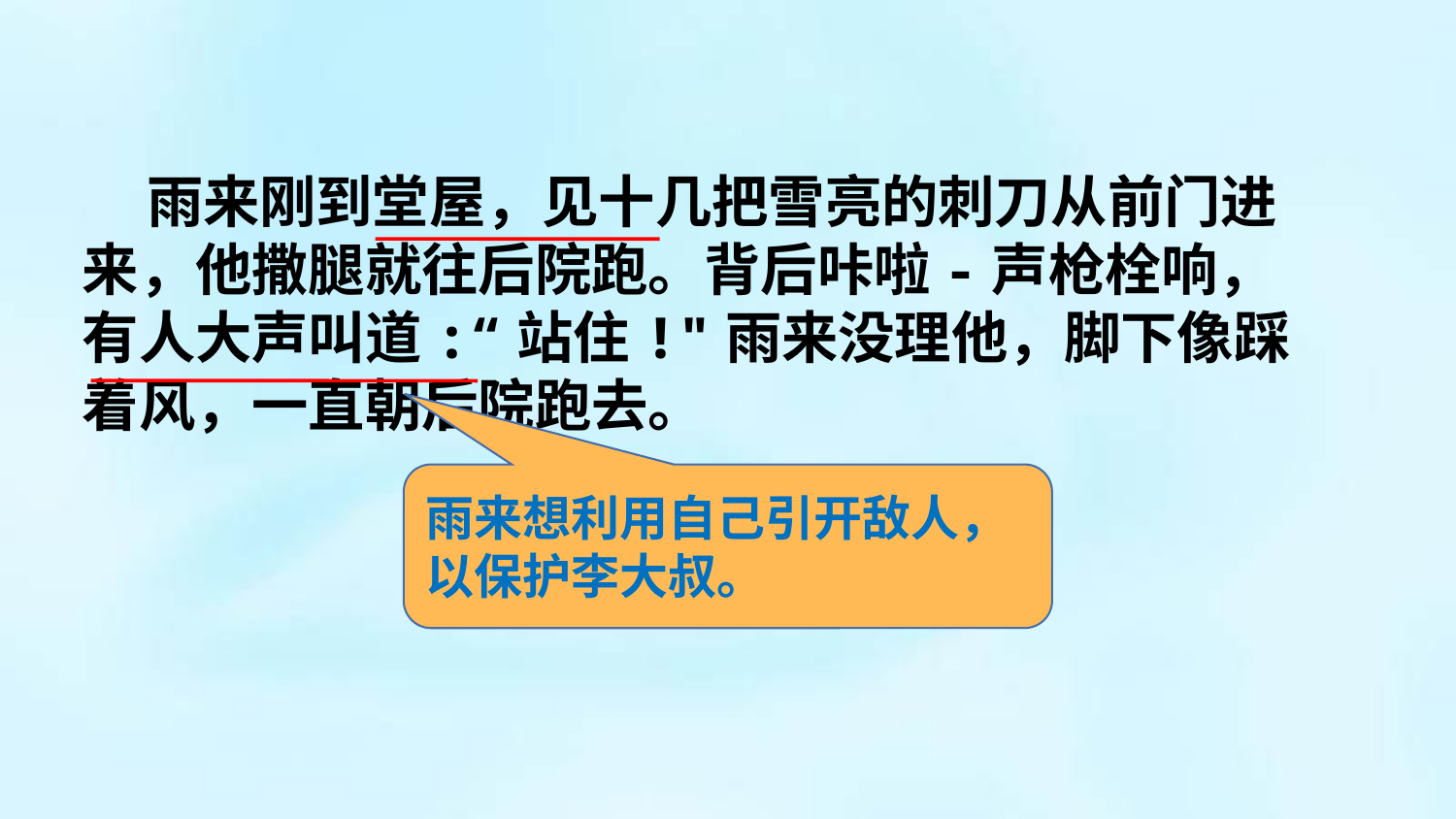

雨来刚到堂屋，见十几把雪亮的刺刀从前门进来，他撒腿就往后院跑。背后咔啦-声枪栓响，有人大声叫道:“站住!"雨来没理他，脚下像踩着风，一直朝后院跑去。
雨来想利用自己引开敌人，以保护李大叔。